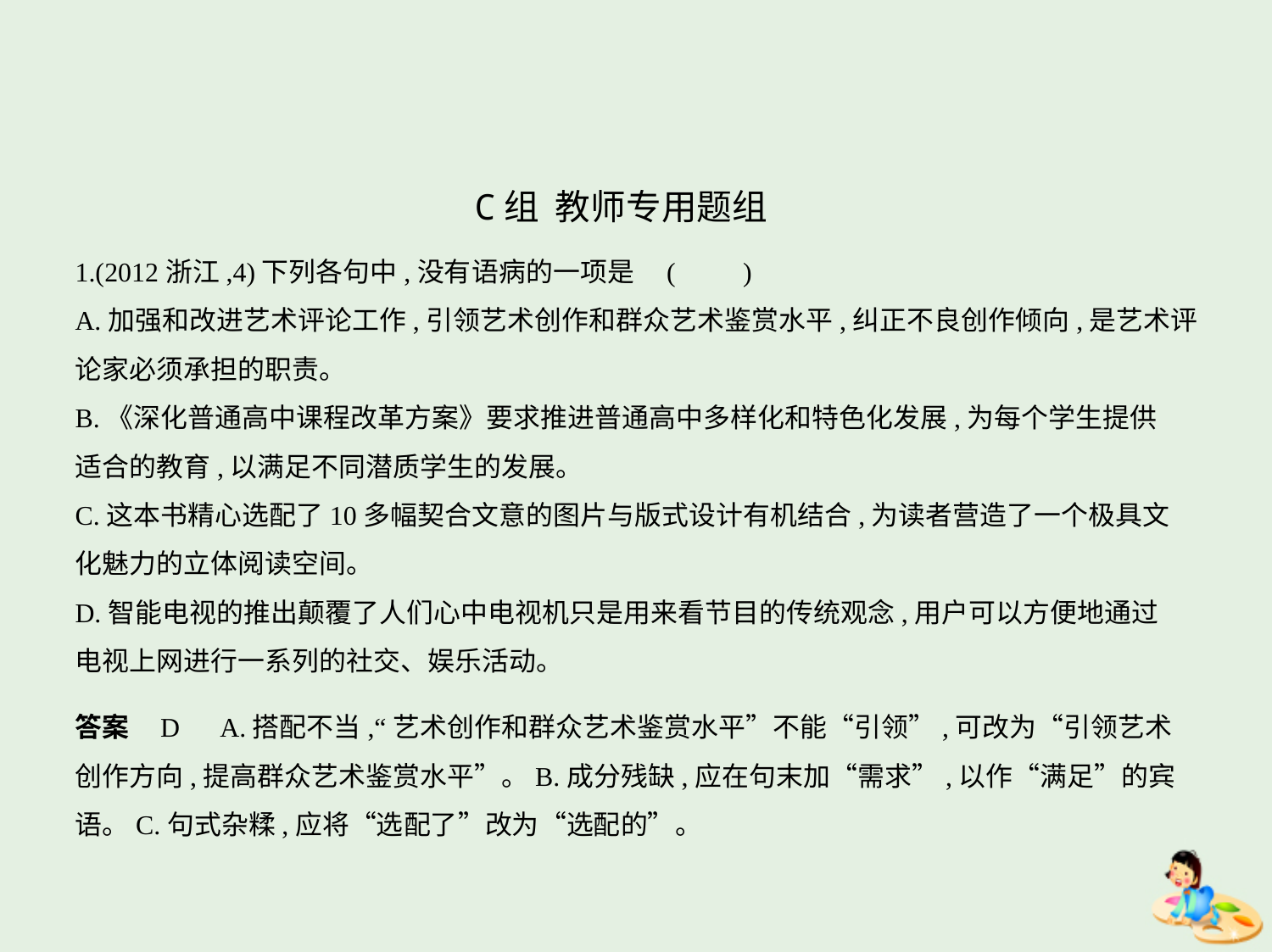

C组  教师专用题组
1.(2012浙江,4)下列各句中,没有语病的一项是 (　　)
A.加强和改进艺术评论工作,引领艺术创作和群众艺术鉴赏水平,纠正不良创作倾向,是艺术评
论家必须承担的职责。
B.《深化普通高中课程改革方案》要求推进普通高中多样化和特色化发展,为每个学生提供
适合的教育,以满足不同潜质学生的发展。
C.这本书精心选配了10多幅契合文意的图片与版式设计有机结合,为读者营造了一个极具文
化魅力的立体阅读空间。
D.智能电视的推出颠覆了人们心中电视机只是用来看节目的传统观念,用户可以方便地通过
电视上网进行一系列的社交、娱乐活动。
答案    D　A.搭配不当,“艺术创作和群众艺术鉴赏水平”不能“引领”,可改为“引领艺术
创作方向,提高群众艺术鉴赏水平”。B.成分残缺,应在句末加“需求”,以作“满足”的宾
语。C.句式杂糅,应将“选配了”改为“选配的”。